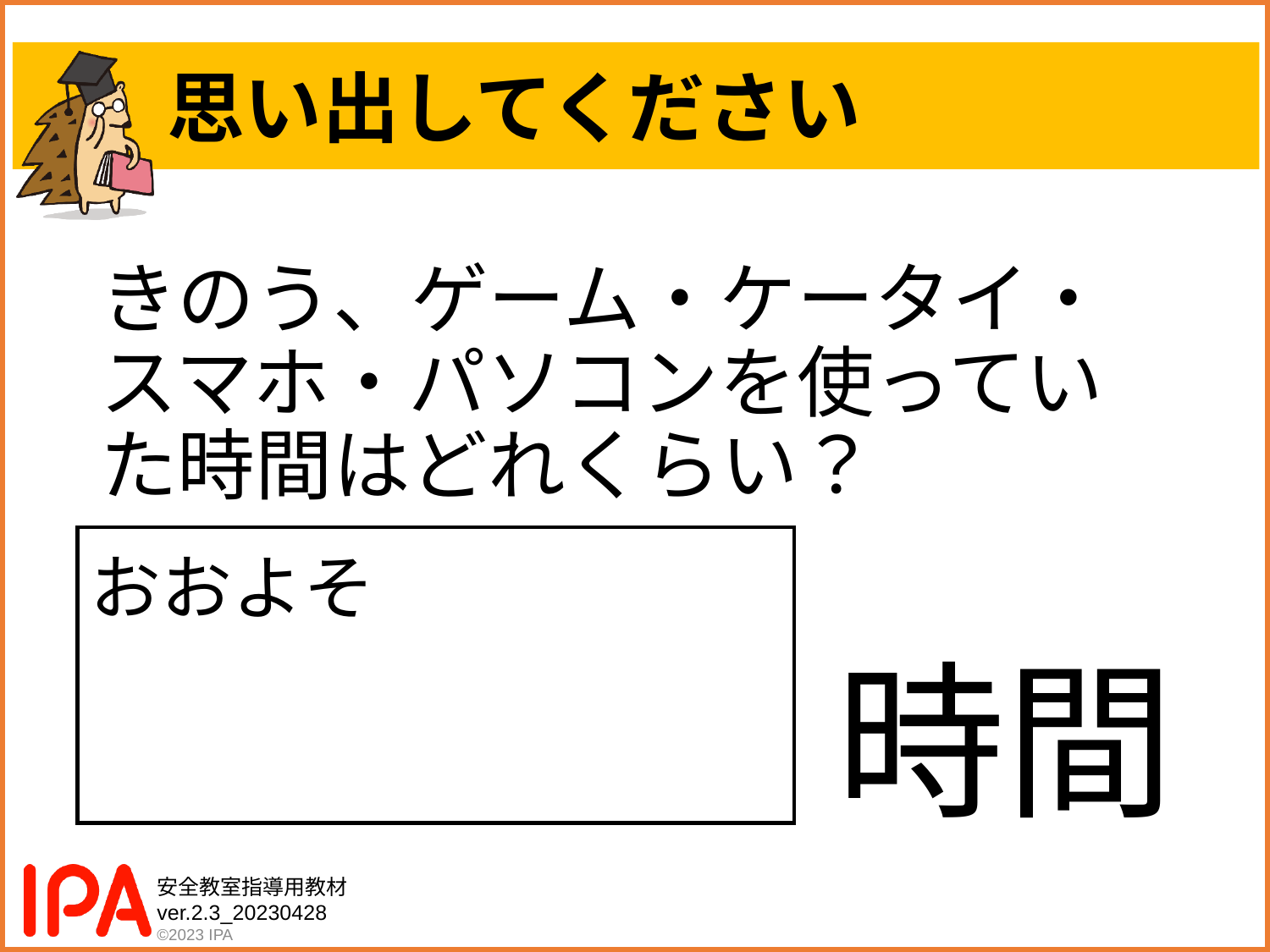

# 思い出してください
きのう、ゲーム・ケータイ・スマホ・パソコンを使っていた時間はどれくらい？

おおよそ
時間